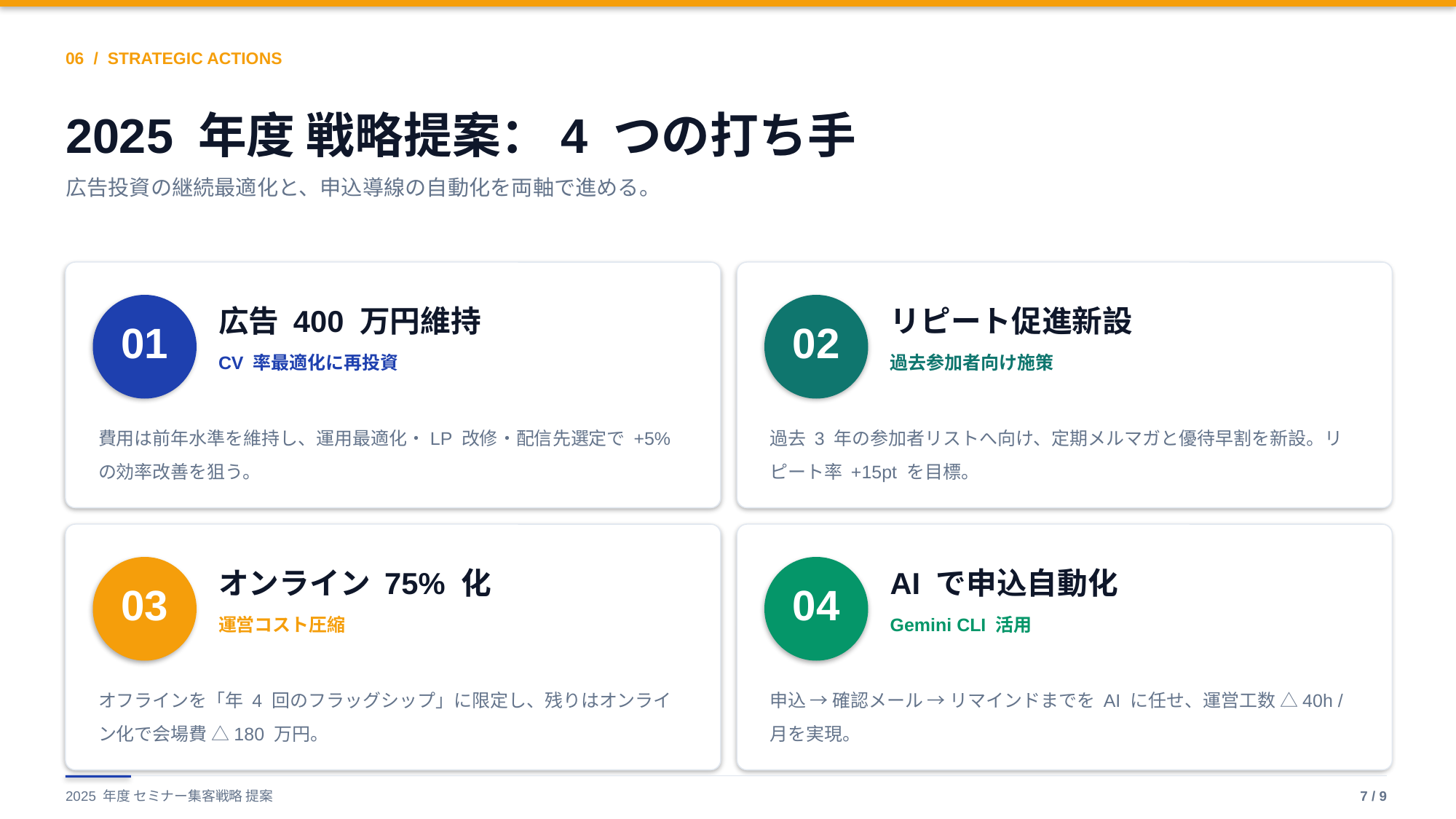

06  /  STRATEGIC ACTIONS
2025 年度 戦略提案：4 つの打ち手
広告投資の継続最適化と、申込導線の自動化を両軸で進める。

広告 400 万円維持

リピート促進新設
01
02
CV 率最適化に再投資
過去参加者向け施策
費用は前年水準を維持し、運用最適化・LP 改修・配信先選定で +5% の効率改善を狙う。
過去 3 年の参加者リストへ向け、定期メルマガと優待早割を新設。リピート率 +15pt を目標。

オンライン 75% 化

AI で申込自動化
03
04
運営コスト圧縮
Gemini CLI 活用
オフラインを「年 4 回のフラッグシップ」に限定し、残りはオンライン化で会場費 △180 万円。
申込 → 確認メール → リマインドまでを AI に任せ、運営工数 △40h / 月を実現。

2025 年度 セミナー集客戦略 提案
7 / 9